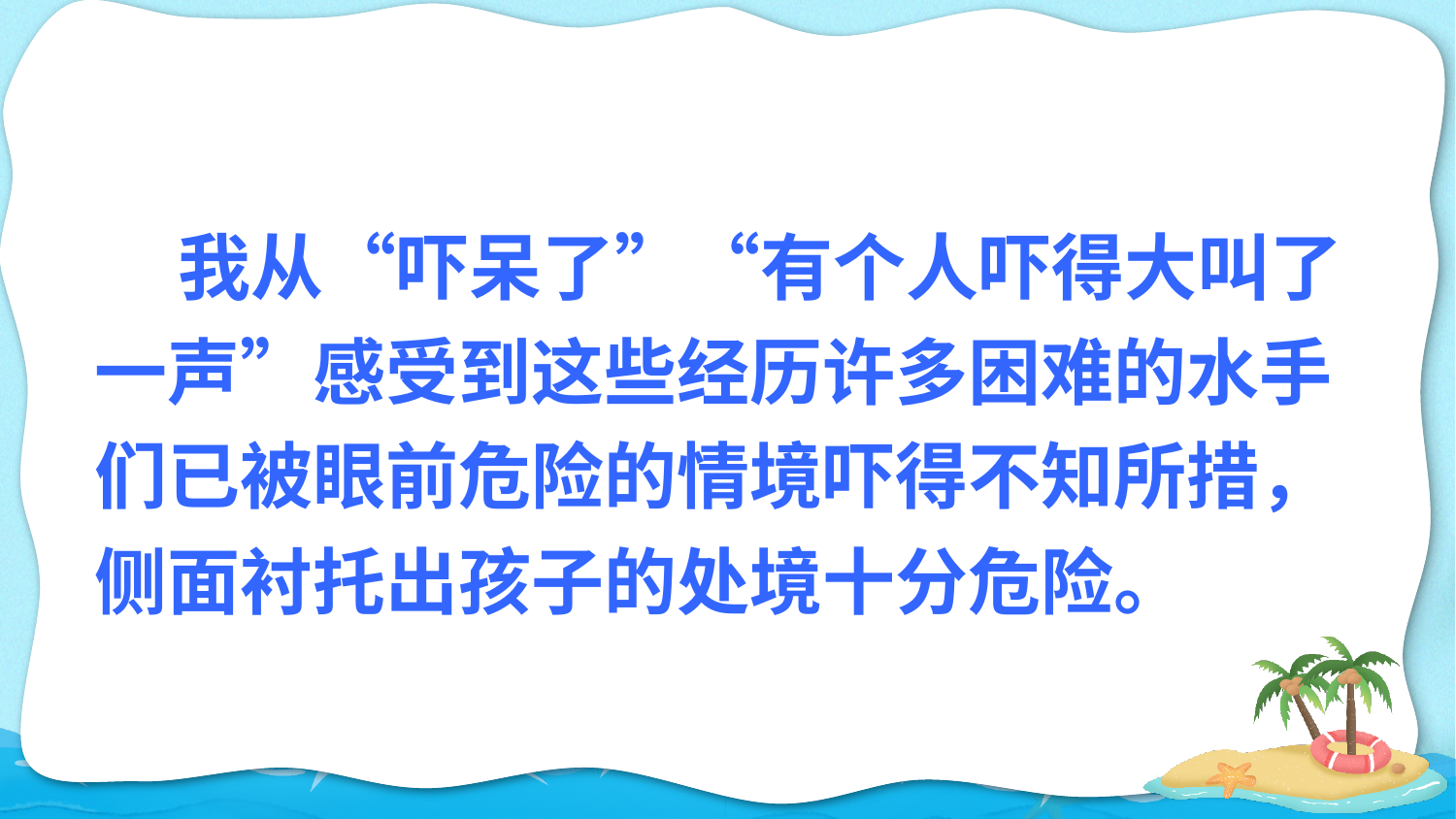

我从“吓呆了”“有个人吓得大叫了一声”感受到这些经历许多困难的水手们已被眼前危险的情境吓得不知所措，侧面衬托出孩子的处境十分危险。